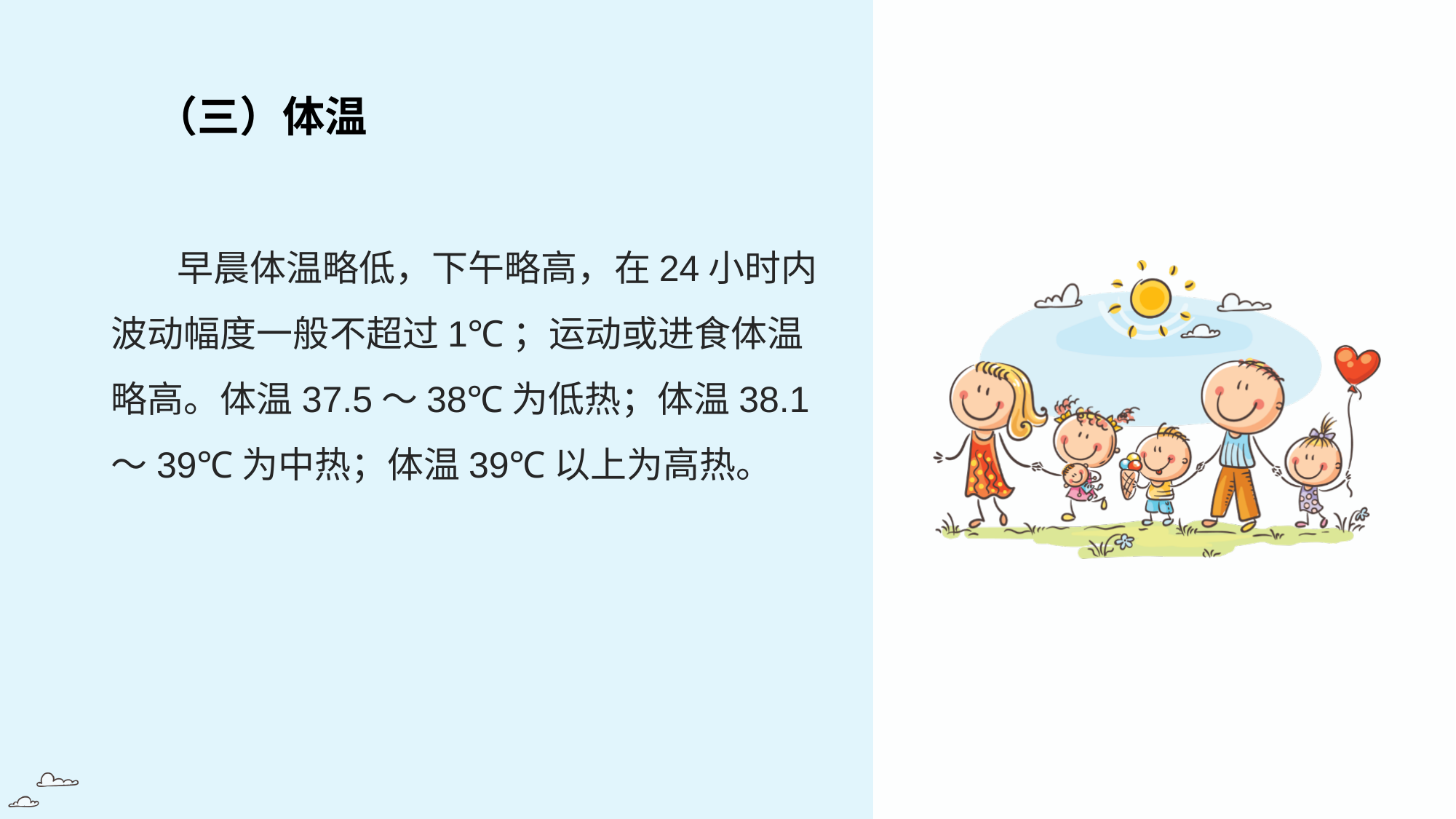

（三）体温
       早晨体温略低，下午略高，在24小时内波动幅度一般不超过1℃；运动或进食体温略高。体温37.5～38℃为低热；体温38.1～39℃为中热；体温39℃以上为高热。